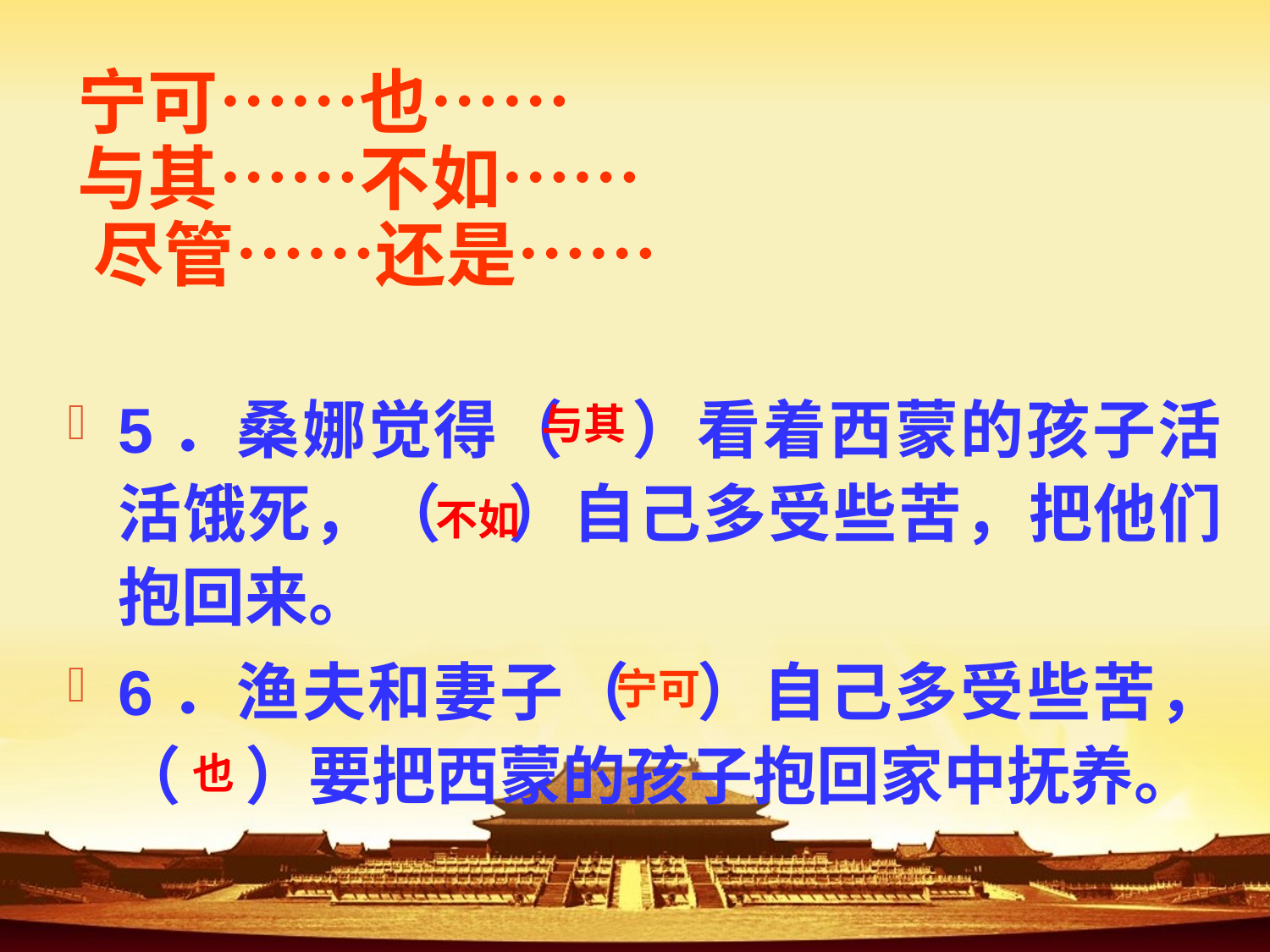

# 宁可……也……  与其……不如……   尽管……还是……
5．桑娜觉得（　）看着西蒙的孩子活活饿死，（　）自己多受些苦，把他们抱回来。
6．渔夫和妻子（　）自己多受些苦，（　）要把西蒙的孩子抱回家中抚养。
与其
不如
宁可
也